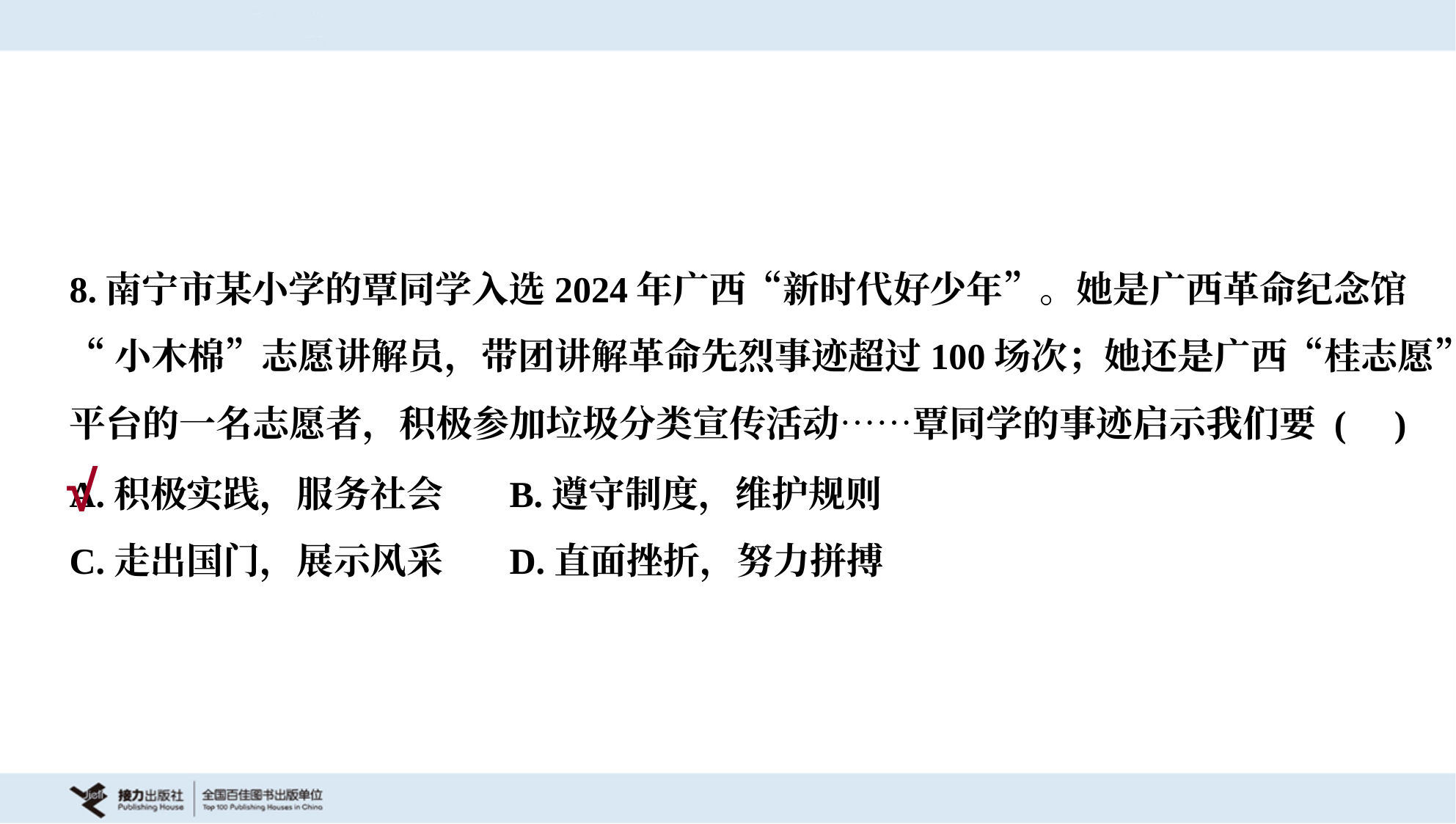

8.南宁市某小学的覃同学入选2024年广西“新时代好少年”。她是广西革命纪念馆
“小木棉”志愿讲解员，带团讲解革命先烈事迹超过100场次；她还是广西“桂志愿”
平台的一名志愿者，积极参加垃圾分类宣传活动……覃同学的事迹启示我们要 (     )
A.积极实践，服务社会	B.遵守制度，维护规则
C.走出国门，展示风采	D.直面挫折，努力拼搏
√